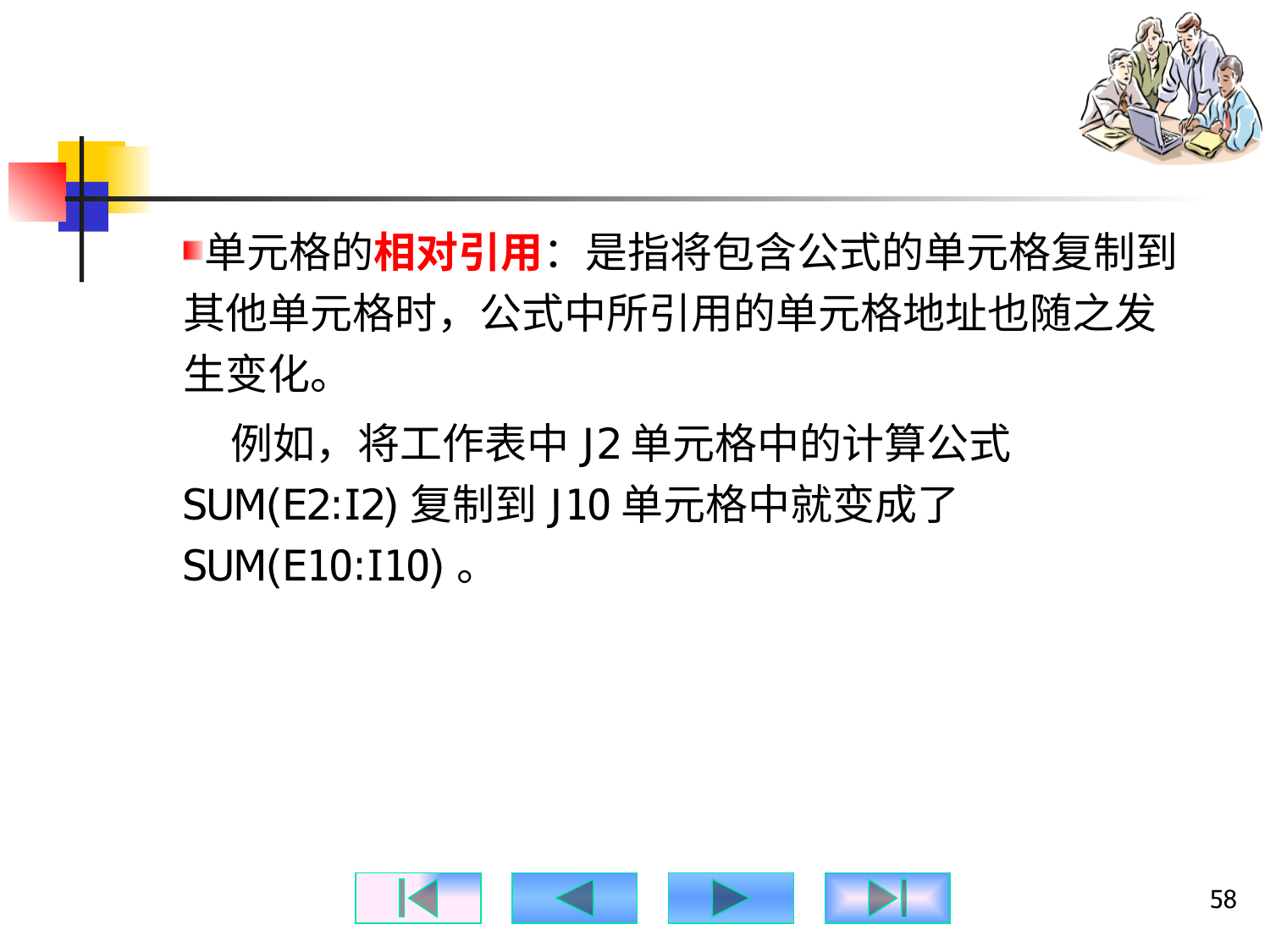

#
单元格的相对引用：是指将包含公式的单元格复制到其他单元格时，公式中所引用的单元格地址也随之发生变化。
    例如，将工作表中J2单元格中的计算公式SUM(E2:I2)复制到J10单元格中就变成了SUM(E10:I10)。
58